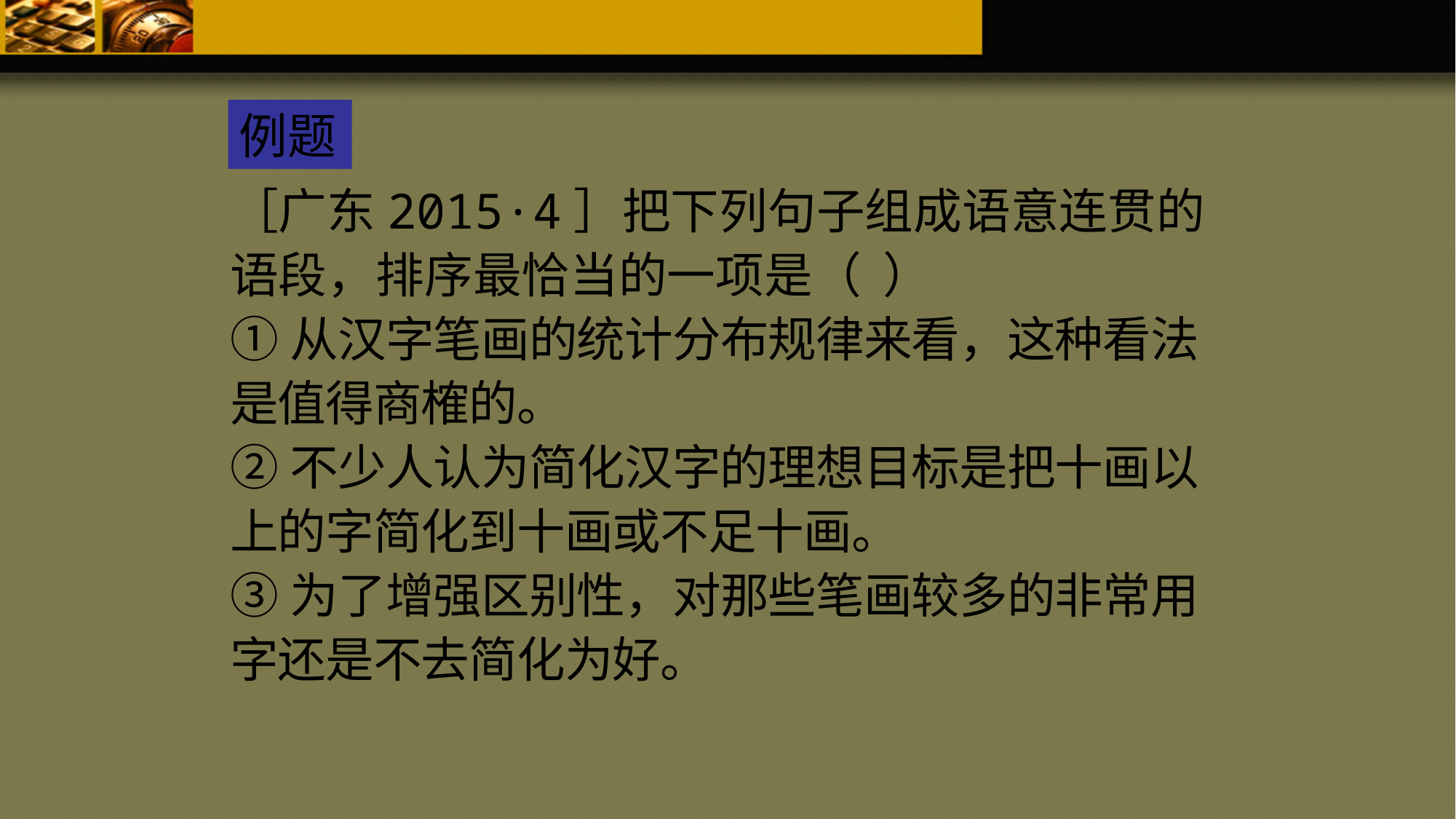

例题
［广东2015·4］把下列句子组成语意连贯的语段，排序最恰当的一项是（  ）
①从汉字笔画的统计分布规律来看，这种看法是值得商榷的。
②不少人认为简化汉字的理想目标是把十画以上的字简化到十画或不足十画。
③为了增强区别性，对那些笔画较多的非常用字还是不去简化为好。